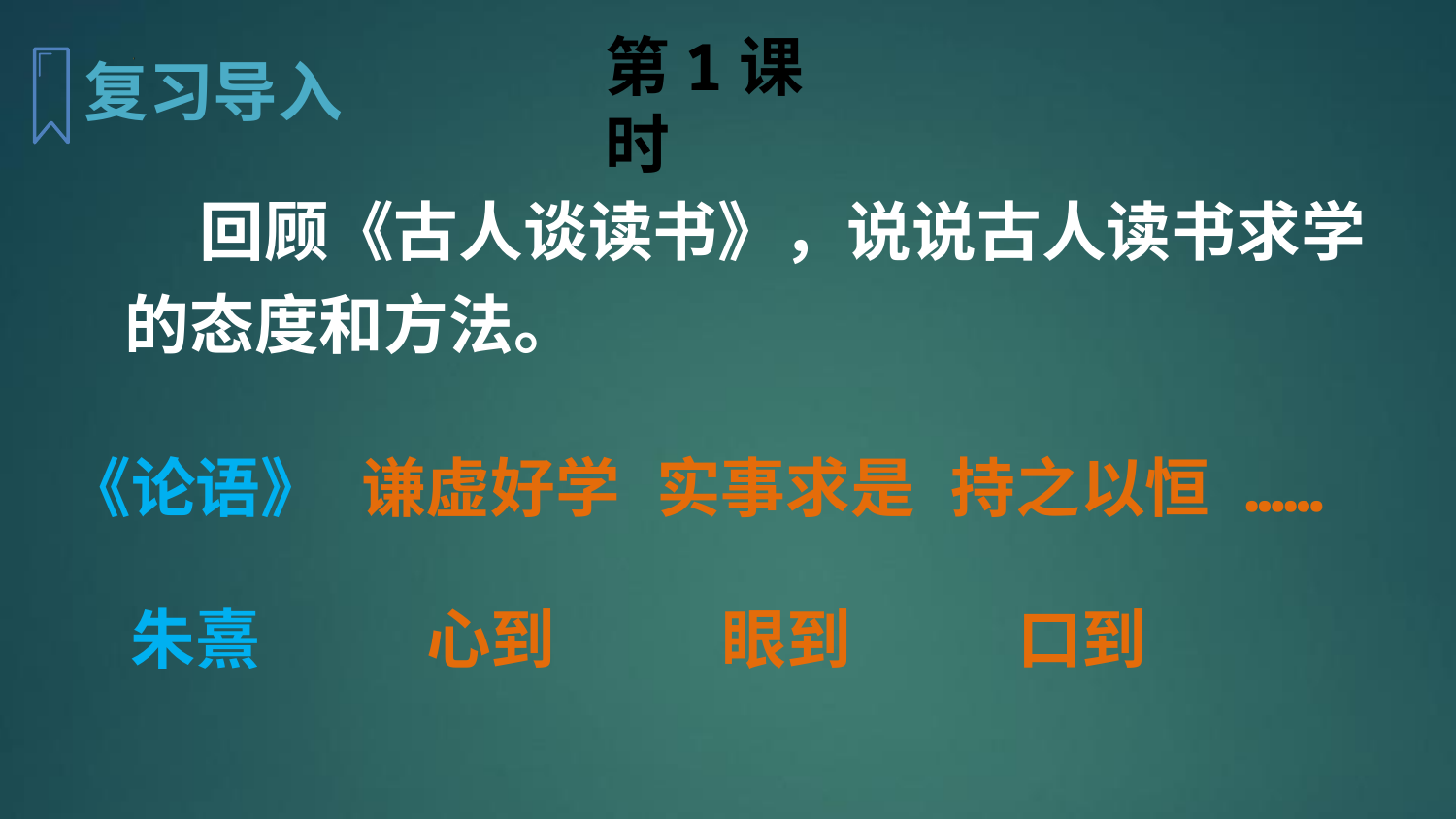

第1课时
复习导入

    回顾《古人谈读书》，说说古人读书求学的态度和方法。
……
《论语》
谦虚好学
实事求是
持之以恒
朱熹
心到
眼到
口到